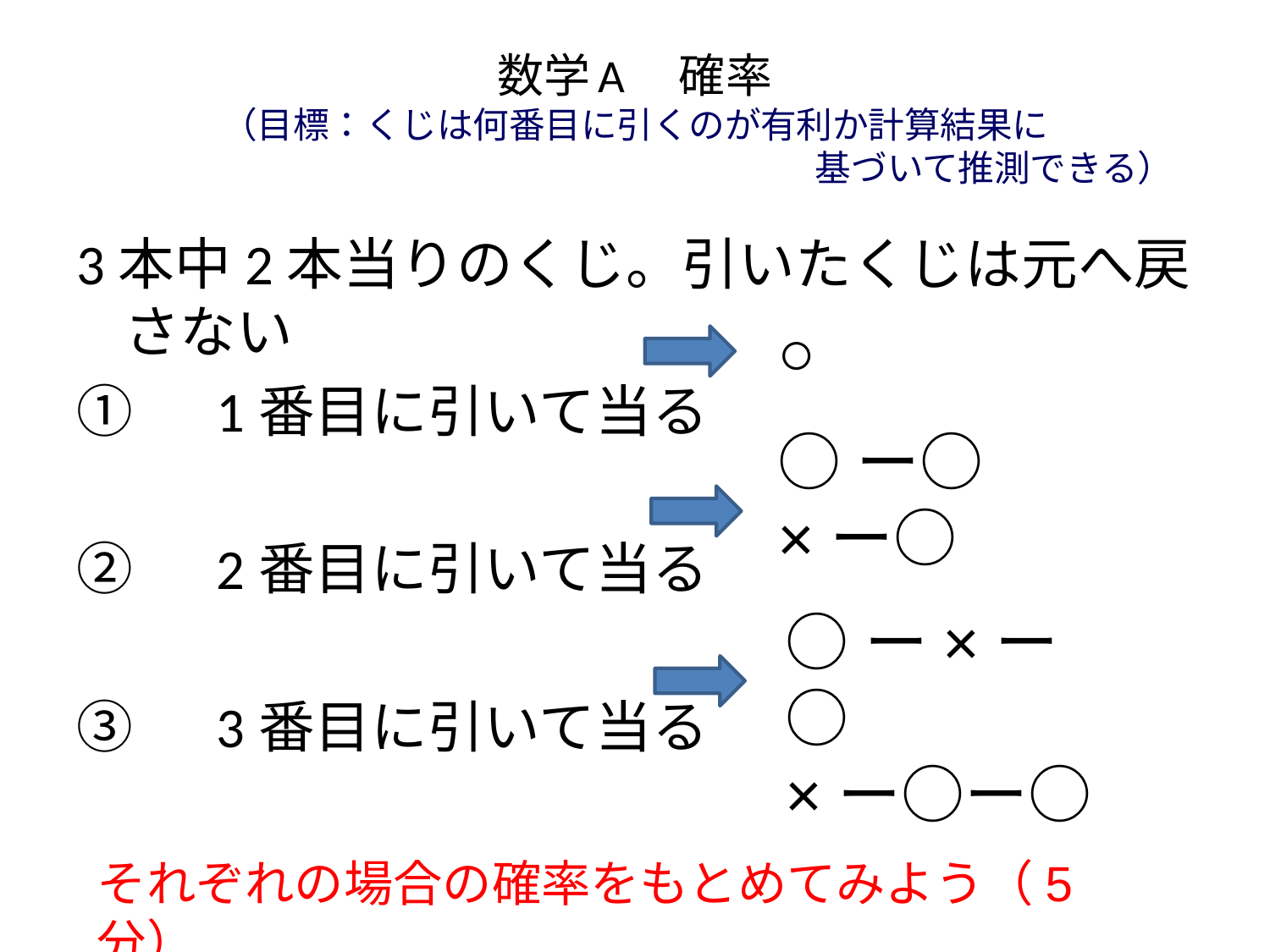

# 数学A　確率 （目標：くじは何番目に引くのが有利か計算結果に 　　　　　　　　　　　　　　　　　　　　基づいて推測できる）
3本中2本当りのくじ。引いたくじは元へ戻さない
①　1番目に引いて当る

②　2番目に引いて当る

③　3番目に引いて当る
○

○ー○
×ー○

○ー×ー○
×ー○ー○

それぞれの場合の確率をもとめてみよう（5分）